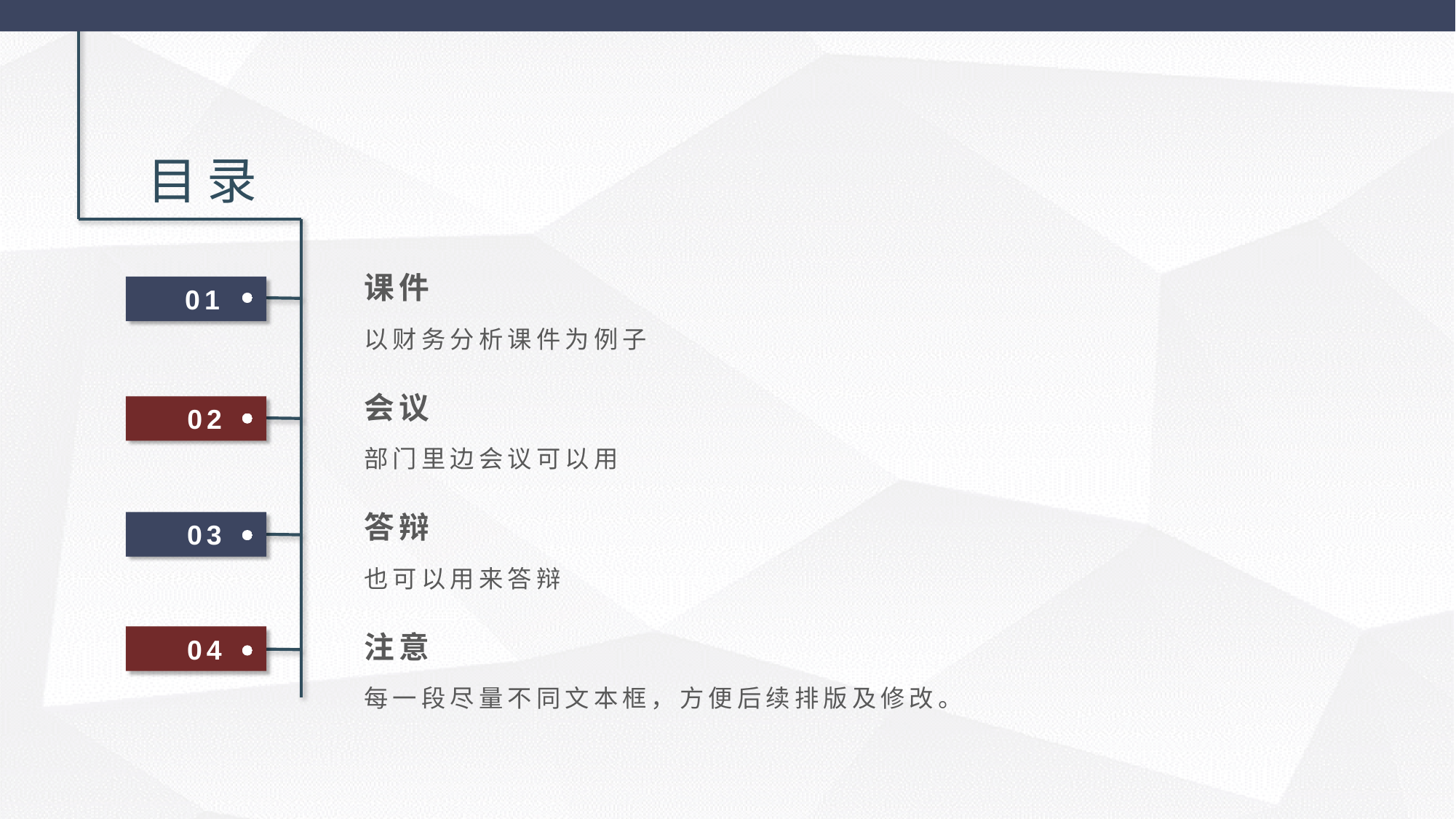

目录
课件
以财务分析课件为例子
01
会议
部门里边会议可以用
02
答辩
也可以用来答辩
03
注意
每一段尽量不同文本框，方便后续排版及修改。
04